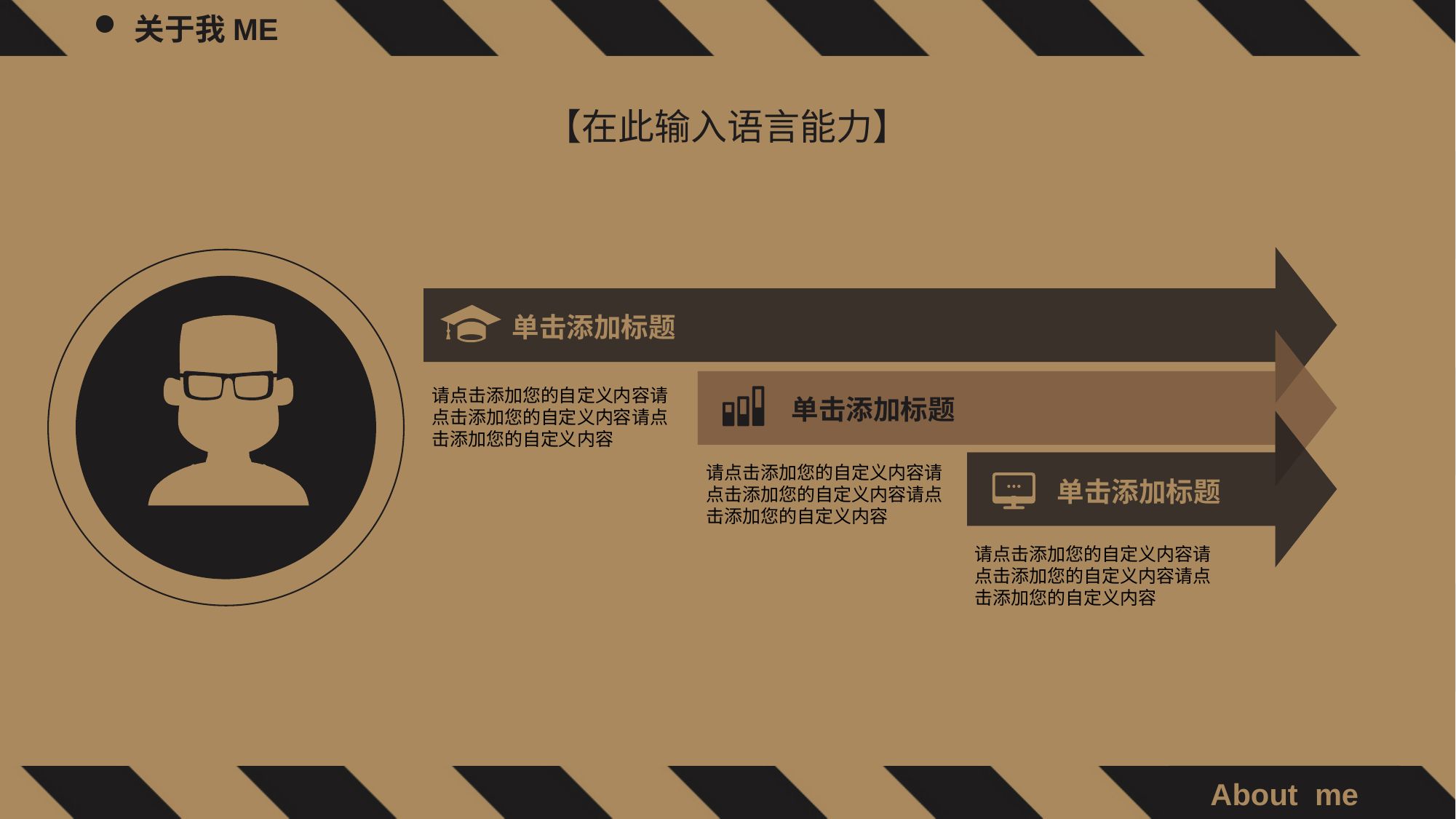

【在此输入语言能力】

单击添加标题

请点击添加您的自定义内容请点击添加您的自定义内容请点击添加您的自定义内容

单击添加标题

请点击添加您的自定义内容请点击添加您的自定义内容请点击添加您的自定义内容
单击添加标题

请点击添加您的自定义内容请点击添加您的自定义内容请点击添加您的自定义内容